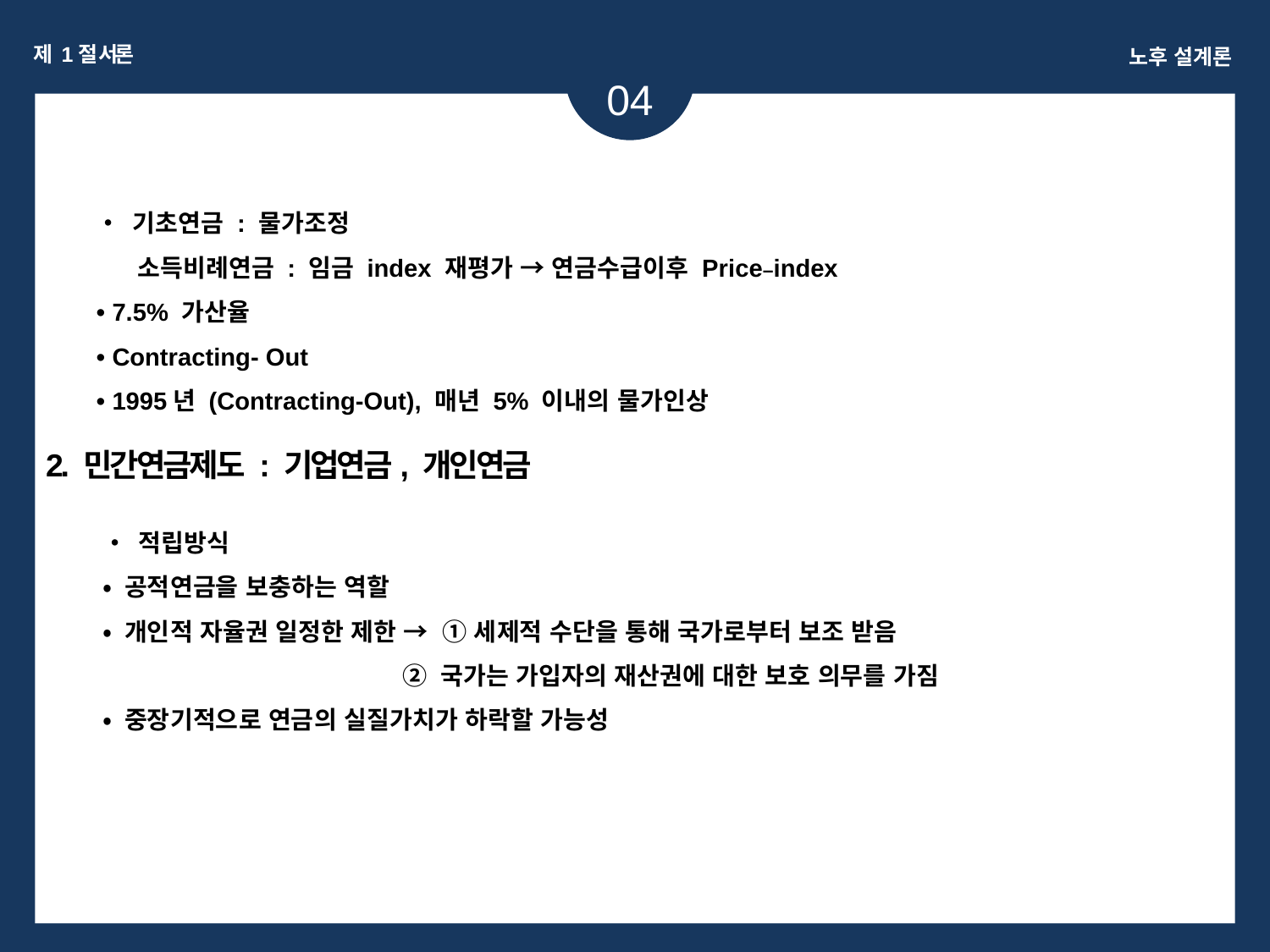

제 1절 서론
노후 설계론
04

• 기초연금 : 물가조정
     소득비례연금 : 임금 index 재평가 → 연금수급이후 Price–index
• 7.5% 가산율
• Contracting- Out
• 1995년 (Contracting-Out), 매년 5% 이내의 물가인상
2. 민간연금제도 : 기업연금, 개인연금
• 적립방식
• 공적연금을 보충하는 역할
• 개인적 자율권 일정한 제한 →  ① 세제적 수단을 통해 국가로부터 보조 받음
                                           ② 국가는 가입자의 재산권에 대한 보호 의무를 가짐
• 중장기적으로 연금의 실질가치가 하락할 가능성